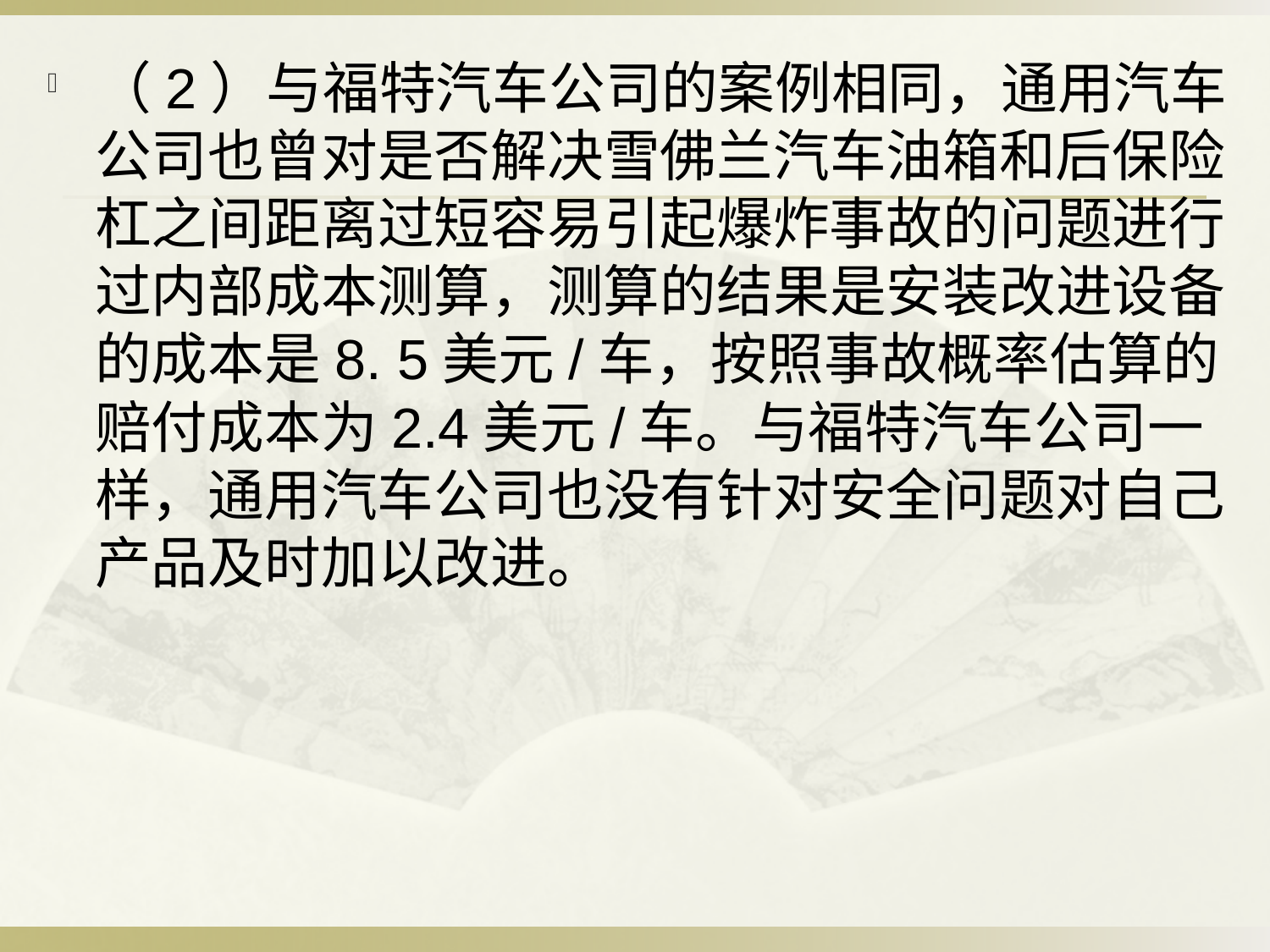

（2）与福特汽车公司的案例相同，通用汽车公司也曾对是否解决雪佛兰汽车油箱和后保险杠之间距离过短容易引起爆炸事故的问题进行过内部成本测算，测算的结果是安装改进设备的成本是8. 5美元/车，按照事故概率估算的赔付成本为2.4美元/车。与福特汽车公司一样，通用汽车公司也没有针对安全问题对自己产品及时加以改进。